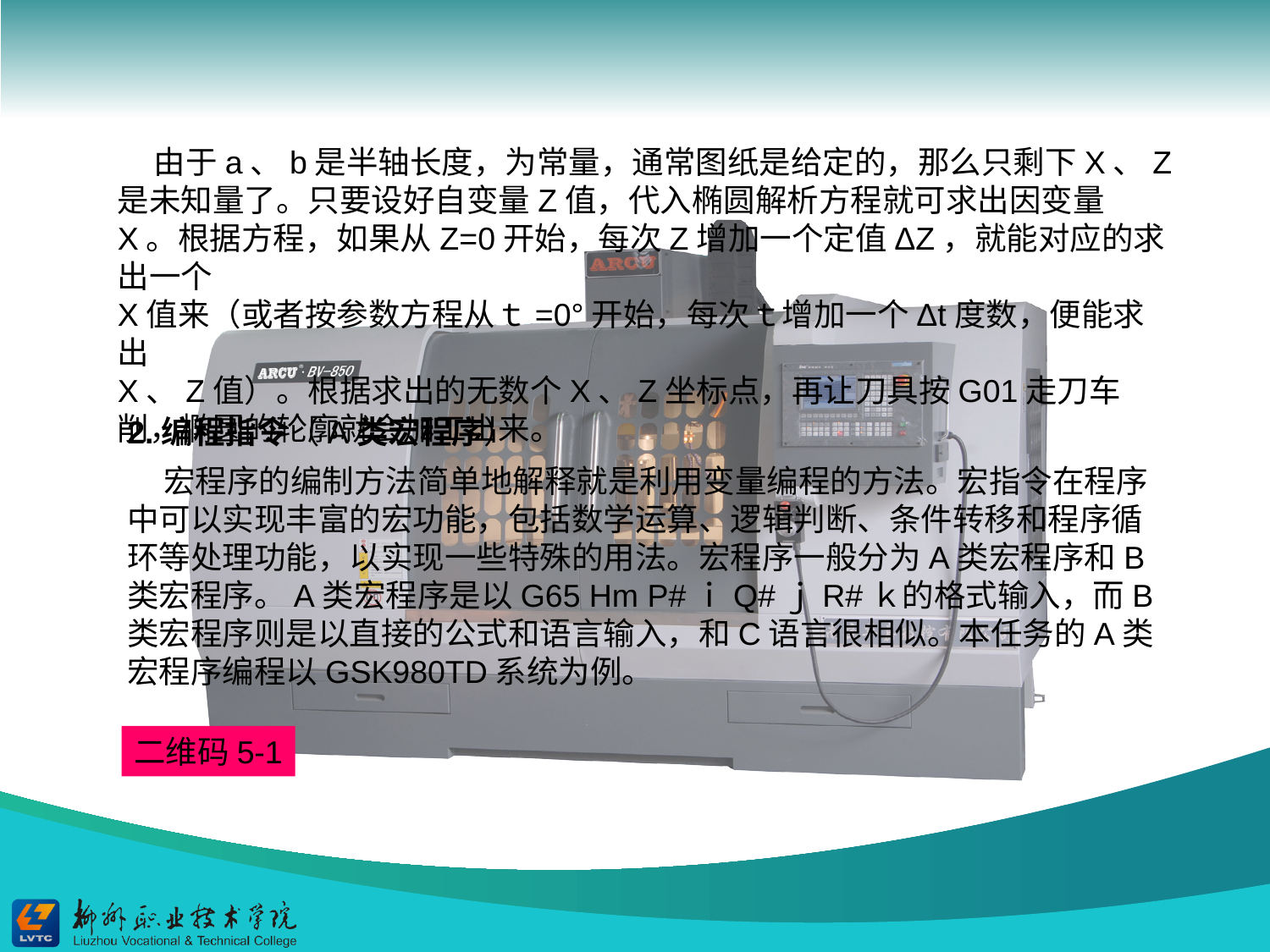

# 由于a、b是半轴长度，为常量，通常图纸是给定的，那么只剩下X、Z 是未知量了。只要设好自变量Z值，代入椭圆解析方程就可求出因变量X。根据方程，如果从Z=0开始，每次Z增加一个定值ΔZ，就能对应的求出一个 X值来（或者按参数方程从ｔ=0°开始，每次ｔ增加一个Δt度数，便能求出 X、Z值）。根据求出的无数个X、Z坐标点，再让刀具按G01走刀车削，椭圆的轮廓就会加工出来。
2.编程指令（A类宏程序）
    宏程序的编制方法简单地解释就是利用变量编程的方法。宏指令在程序中可以实现丰富的宏功能，包括数学运算、逻辑判断、条件转移和程序循环等处理功能，以实现一些特殊的用法。宏程序一般分为A类宏程序和B类宏程序。A类宏程序是以G65 Hm P#ｉQ#ｊR#ｋ的格式输入，而B类宏程序则是以直接的公式和语言输入，和C语言很相似。本任务的A类宏程序编程以GSK980TD系统为例。
二维码5-1